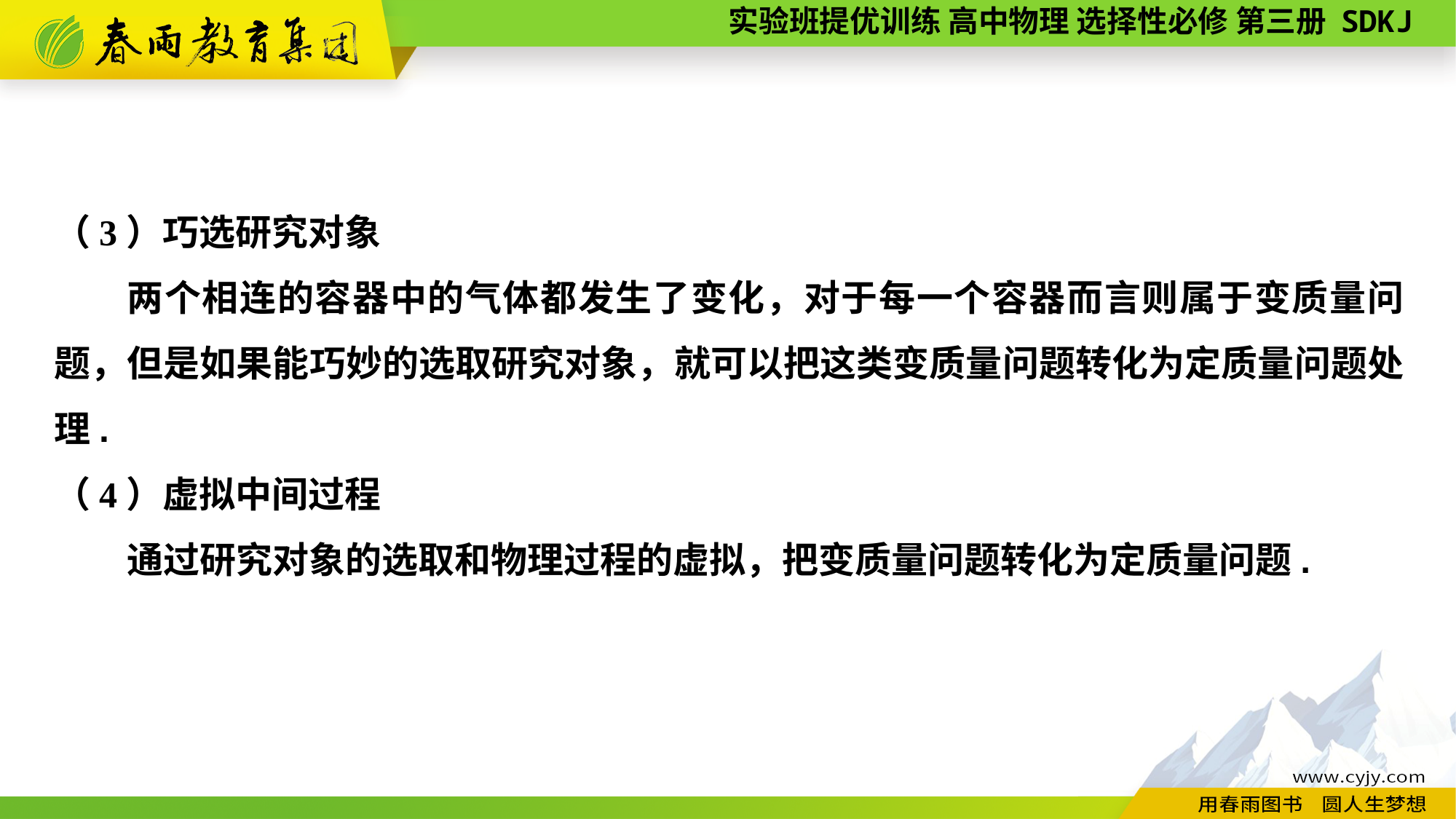

（3）巧选研究对象
两个相连的容器中的气体都发生了变化，对于每一个容器而言则属于变质量问题，但是如果能巧妙的选取研究对象，就可以把这类变质量问题转化为定质量问题处理.
（4）虚拟中间过程
通过研究对象的选取和物理过程的虚拟，把变质量问题转化为定质量问题.